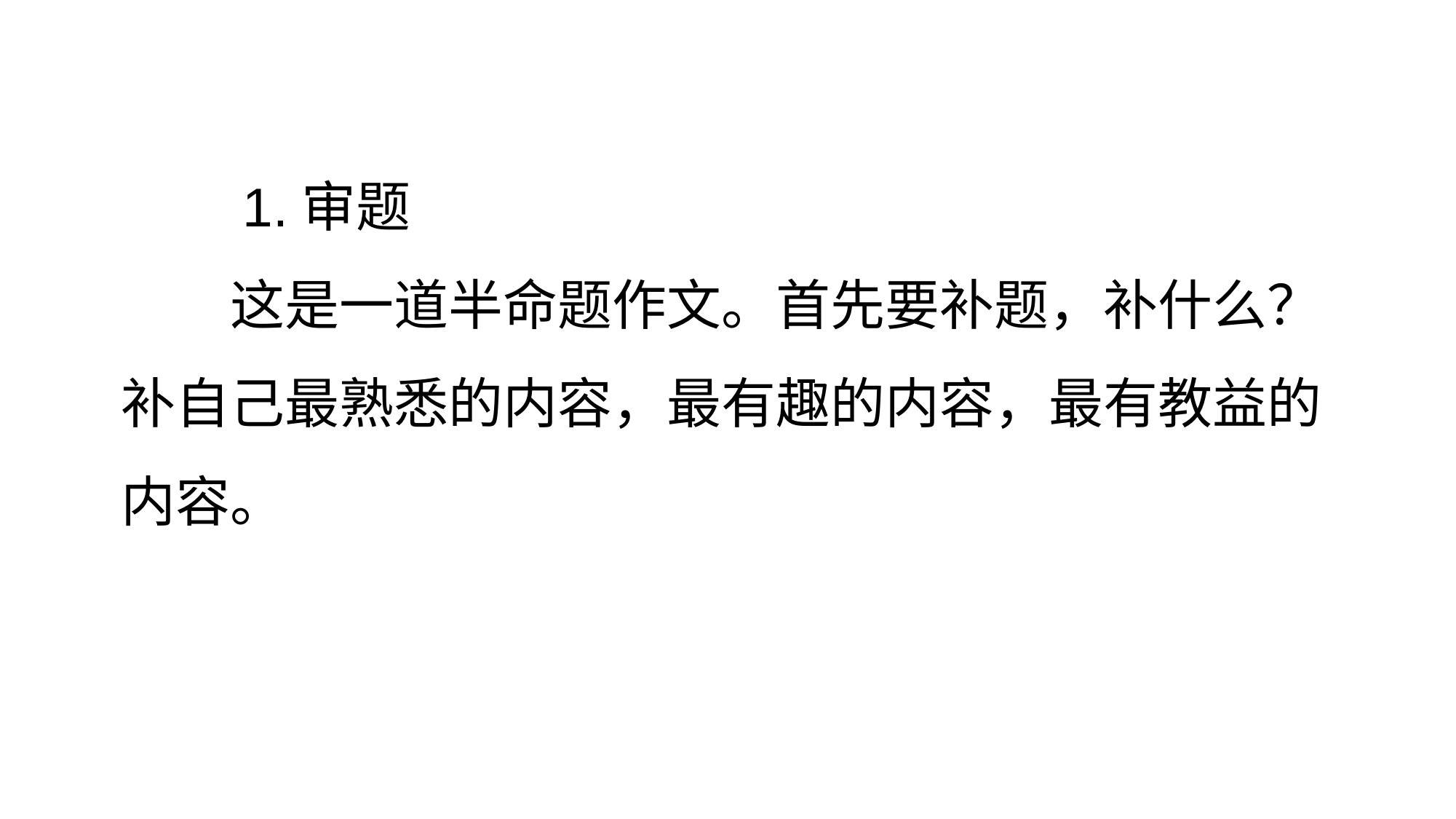

1.审题
　　这是一道半命题作文。首先要补题，补什么？补自己最熟悉的内容，最有趣的内容，最有教益的内容。